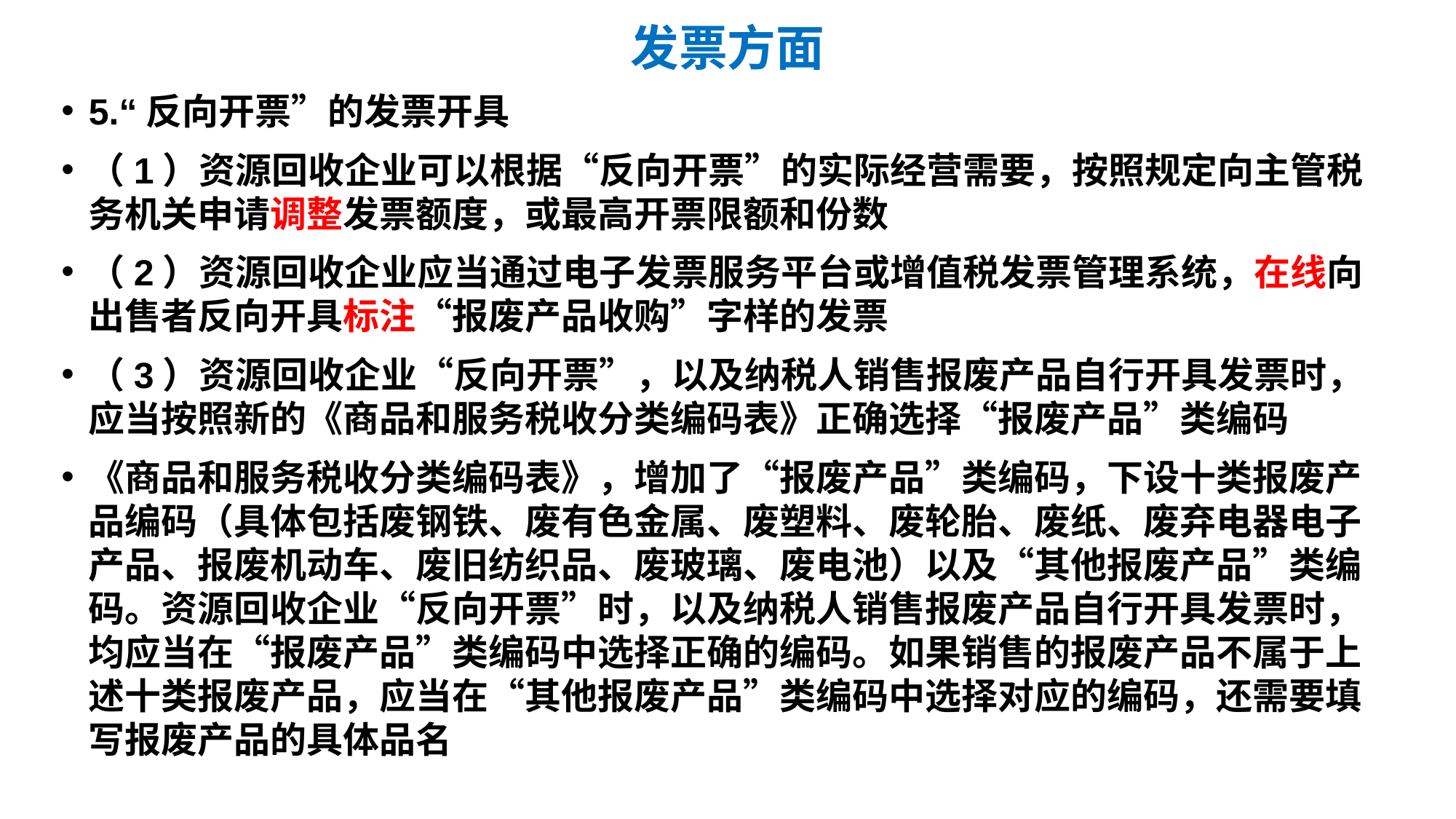

# 发票方面
5.“反向开票”的发票开具
（1）资源回收企业可以根据“反向开票”的实际经营需要，按照规定向主管税务机关申请调整发票额度，或最高开票限额和份数
（2）资源回收企业应当通过电子发票服务平台或增值税发票管理系统，在线向出售者反向开具标注“报废产品收购”字样的发票
（3）资源回收企业“反向开票”，以及纳税人销售报废产品自行开具发票时，应当按照新的《商品和服务税收分类编码表》正确选择“报废产品”类编码
《商品和服务税收分类编码表》，增加了“报废产品”类编码，下设十类报废产品编码（具体包括废钢铁、废有色金属、废塑料、废轮胎、废纸、废弃电器电子产品、报废机动车、废旧纺织品、废玻璃、废电池）以及“其他报废产品”类编码。资源回收企业“反向开票”时，以及纳税人销售报废产品自行开具发票时，均应当在“报废产品”类编码中选择正确的编码。如果销售的报废产品不属于上述十类报废产品，应当在“其他报废产品”类编码中选择对应的编码，还需要填写报废产品的具体品名